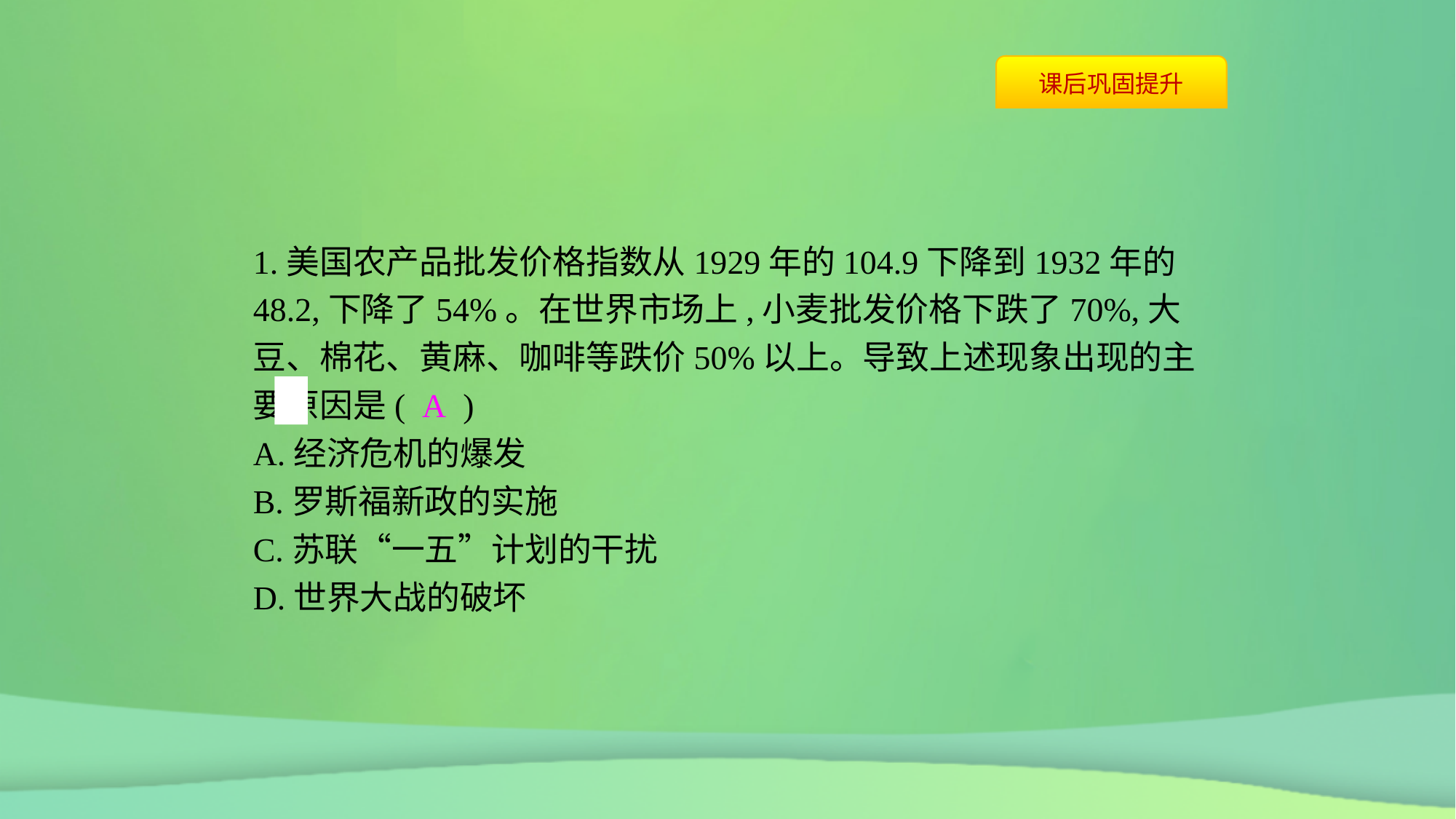

1.美国农产品批发价格指数从1929年的104.9下降到1932年的48.2,下降了54%。在世界市场上,小麦批发价格下跌了70%,大豆、棉花、黄麻、咖啡等跌价50%以上。导致上述现象出现的主要原因是(  A  )
A.经济危机的爆发
B.罗斯福新政的实施
C.苏联“一五”计划的干扰
D.世界大战的破坏